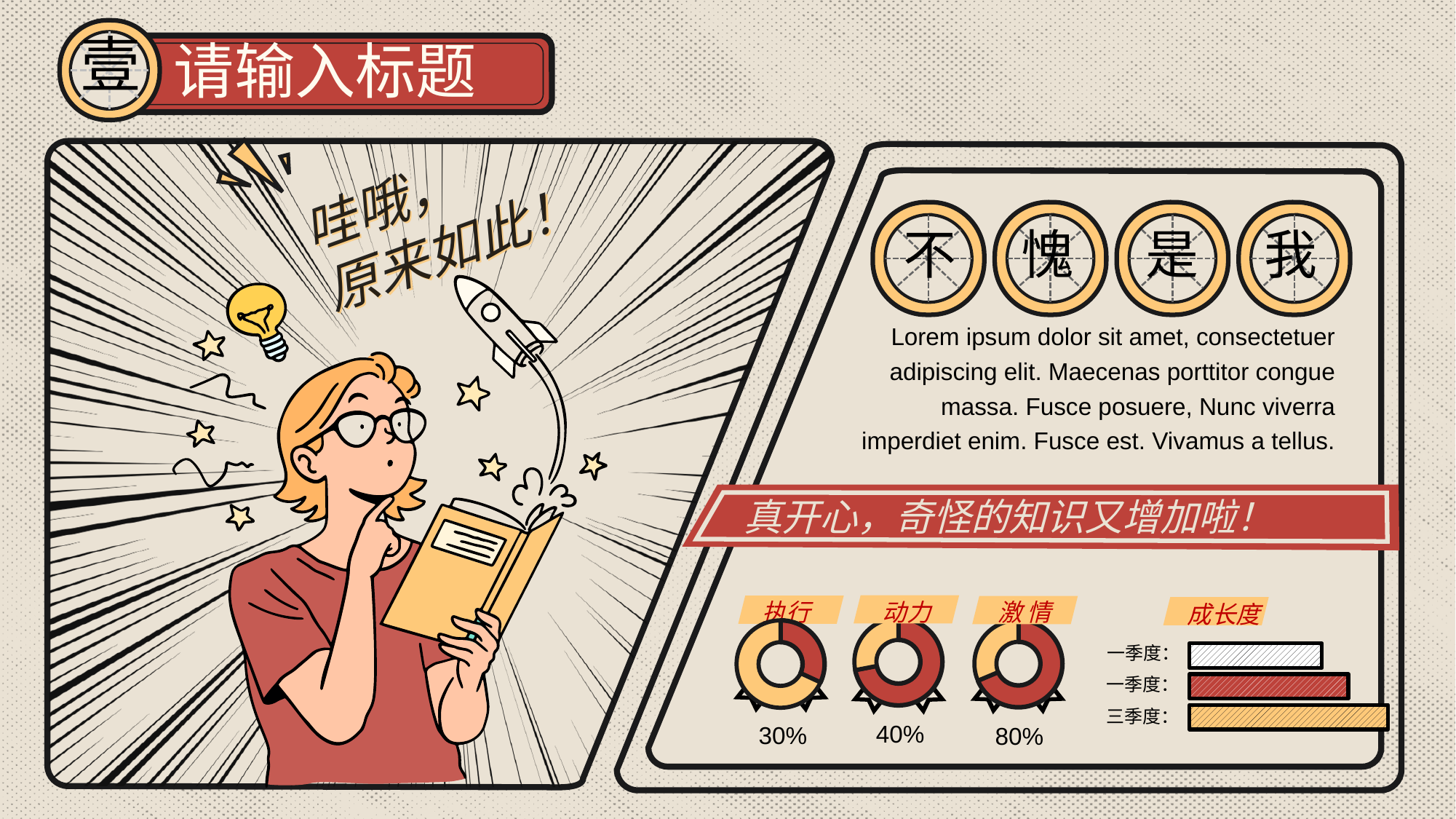

壹
请输入标题

哇哦，
原来如此！
哇哦，
原来如此！

我
不
愧
是

### Chart

| Category | 系列 1 | 系列 2 | 系列 3 |
|---|---|---|---|
| 类别 1 | 3.0 | 2.4 | 2.0 |

Lorem ipsum dolor sit amet, consectetuer adipiscing elit. Maecenas porttitor congue massa. Fusce posuere, Nunc viverra imperdiet enim. Fusce est. Vivamus a tellus.

真开心，奇怪的知识又增加啦！

动力

执行

激 情

成长度

### Chart

| Category | 列1 |
|---|---|
| 第一季度 | 8.2 |
| 第二季度 | 3.2 |
40%

### Chart

| Category | 列1 |
|---|---|
| 第一季度 | 7.0 |
| 第二季度 | 3.2 |
80%

### Chart

| Category | 列1 |
|---|---|
| 第一季度 | 1.5 |
| 第二季度 | 3.2 |
30%
一季度：
一季度：
三季度：